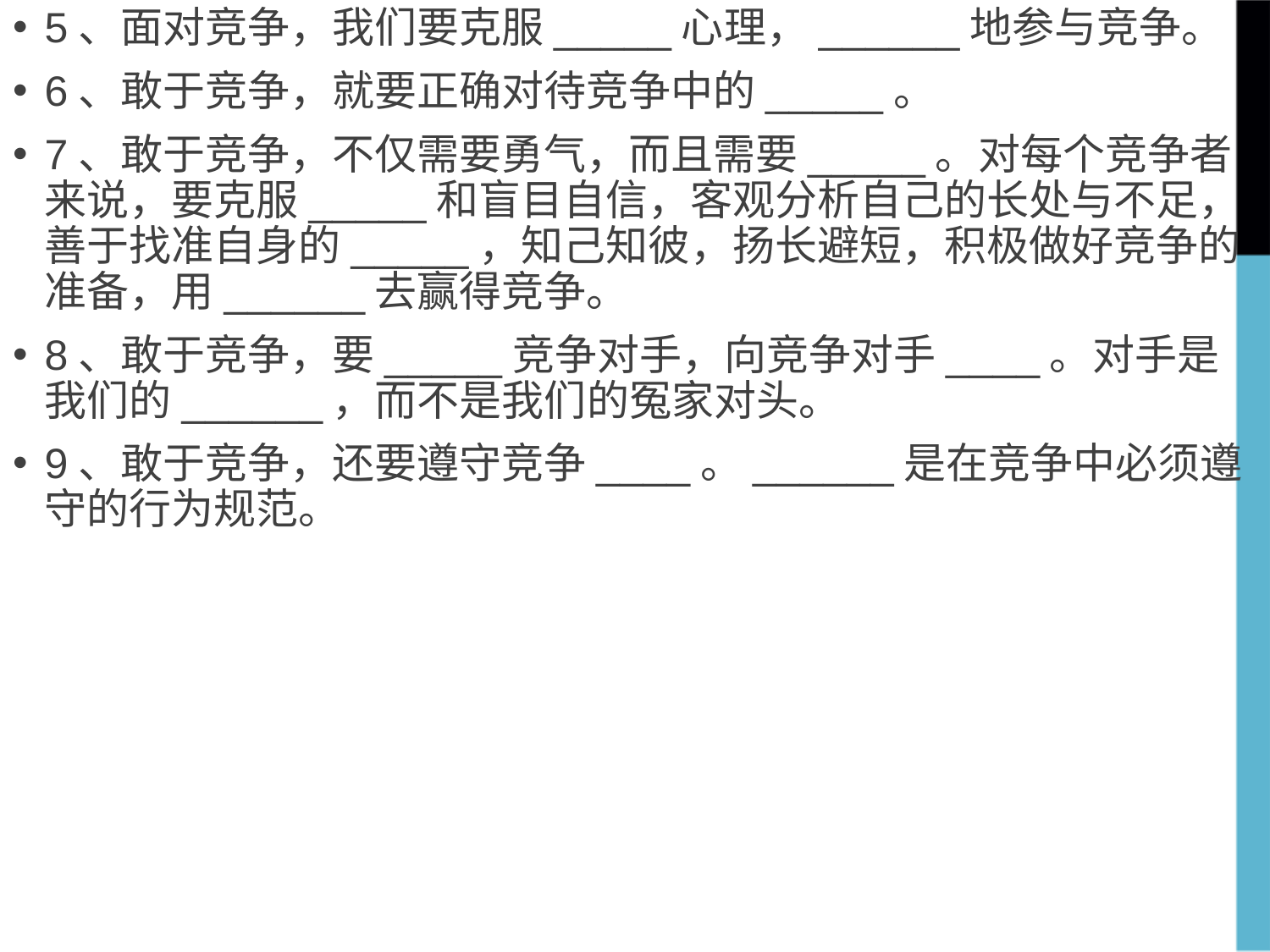

5、面对竞争，我们要克服_____心理，______地参与竞争。
6、敢于竞争，就要正确对待竞争中的_____。
7、敢于竞争，不仅需要勇气，而且需要_____。对每个竞争者来说，要克服_____和盲目自信，客观分析自己的长处与不足，善于找准自身的_____，知己知彼，扬长避短，积极做好竞争的准备，用______去赢得竞争。
8、敢于竞争，要_____竞争对手，向竞争对手____。对手是我们的______，而不是我们的冤家对头。
9、敢于竞争，还要遵守竞争____。______是在竞争中必须遵守的行为规范。